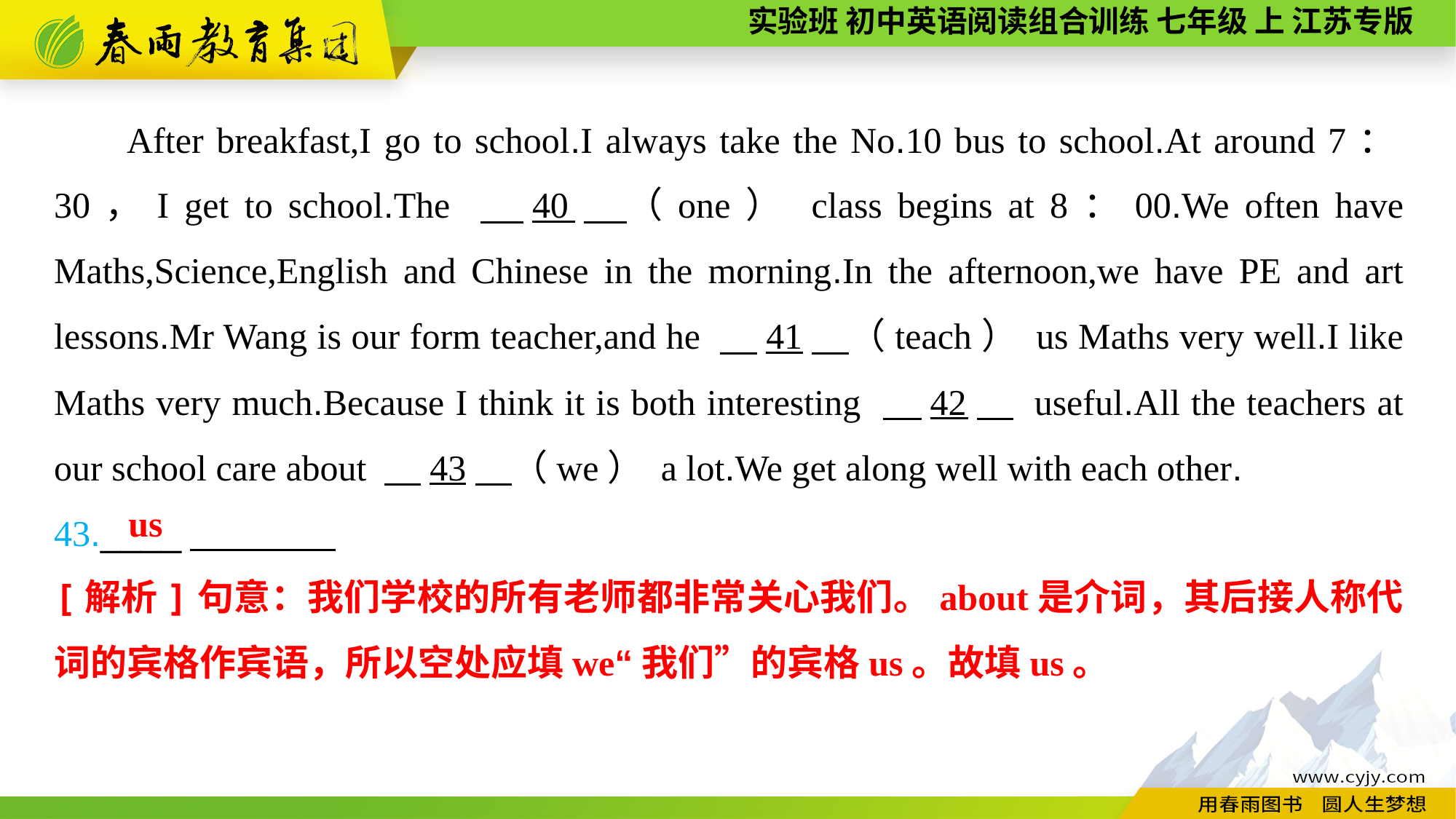

After breakfast,I go to school.I always take the No.10 bus to school.At around 7：30，I get to school.The 　40　（one） class begins at 8：00.We often have Maths,Science,English and Chinese in the morning.In the afternoon,we have PE and art lessons.Mr Wang is our form teacher,and he 　41　（teach） us Maths very well.I like Maths very much.Because I think it is both interesting 　42　 useful.All the teachers at our school care about 　43　（we） a lot.We get along well with each other.
43.____
us
[解析]句意：我们学校的所有老师都非常关心我们。about是介词，其后接人称代词的宾格作宾语，所以空处应填we“我们”的宾格us。故填us。